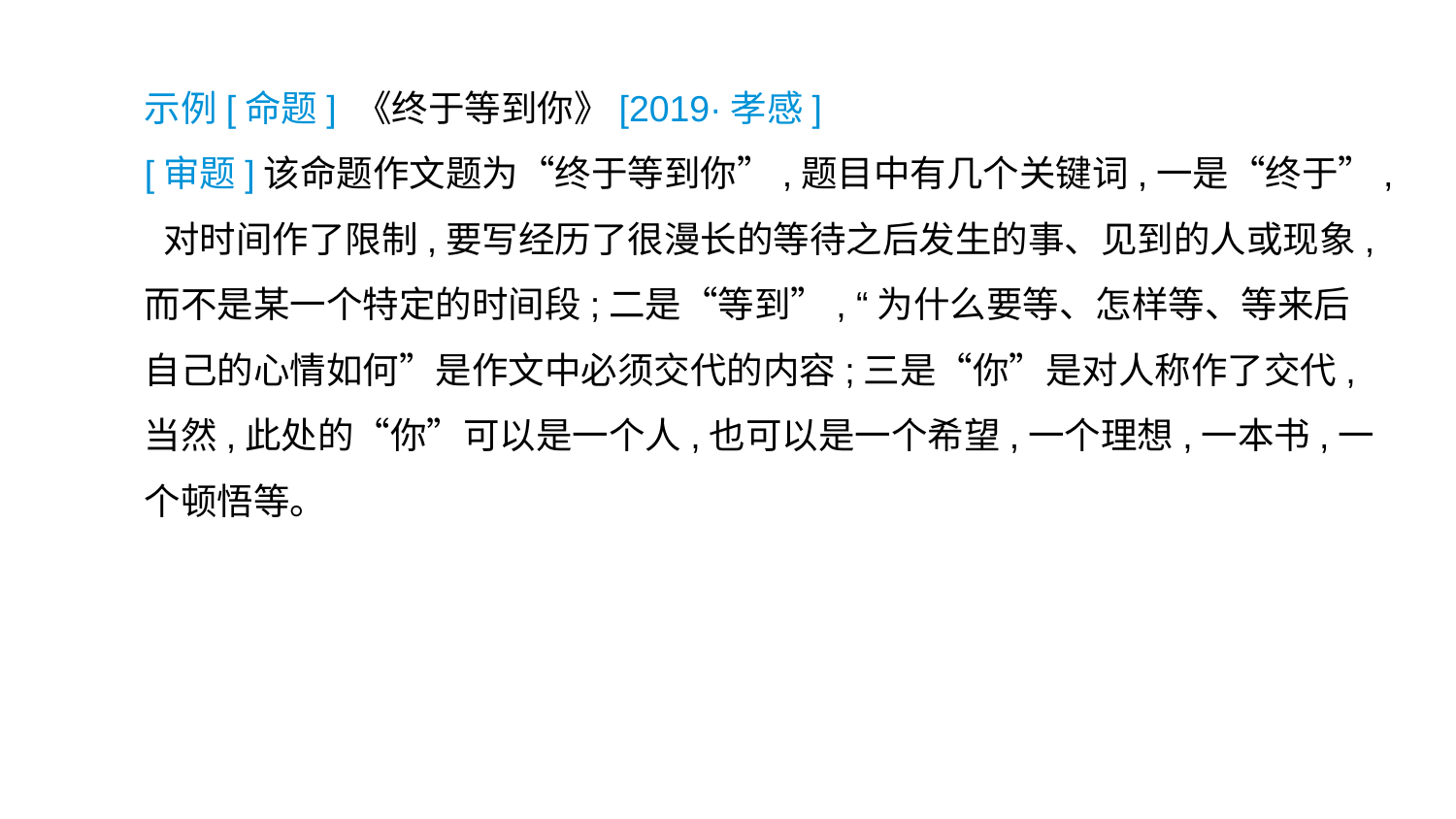

示例[命题] 《终于等到你》[2019·孝感]
[审题]该命题作文题为“终于等到你”,题目中有几个关键词,一是“终于”, 对时间作了限制,要写经历了很漫长的等待之后发生的事、见到的人或现象,而不是某一个特定的时间段;二是“等到”, “为什么要等、怎样等、等来后自己的心情如何”是作文中必须交代的内容;三是“你”是对人称作了交代,当然,此处的“你”可以是一个人,也可以是一个希望,一个理想,一本书,一个顿悟等。